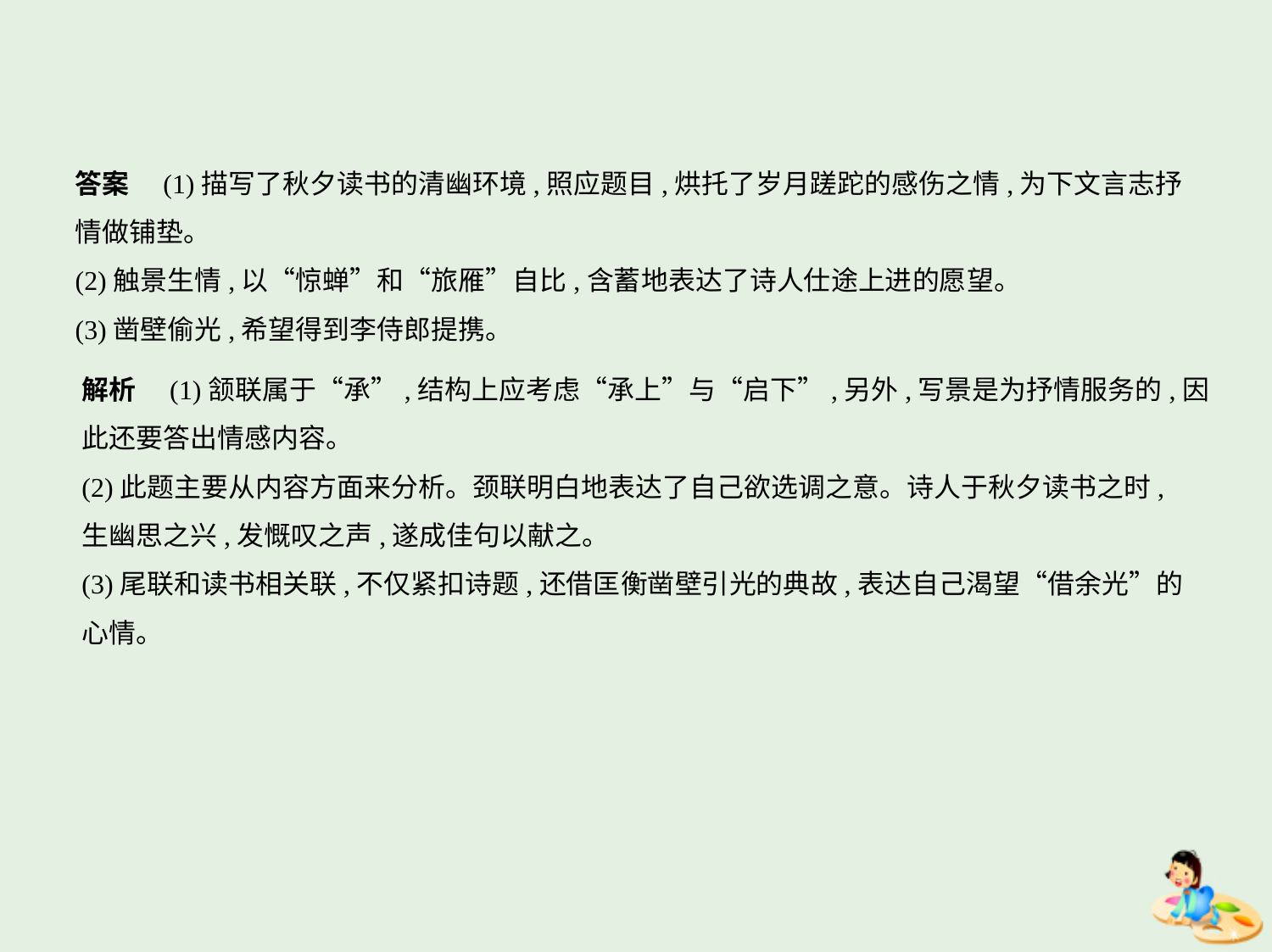

答案　(1)描写了秋夕读书的清幽环境,照应题目,烘托了岁月蹉跎的感伤之情,为下文言志抒
情做铺垫。
(2)触景生情,以“惊蝉”和“旅雁”自比,含蓄地表达了诗人仕途上进的愿望。
(3)凿壁偷光,希望得到李侍郎提携。
解析　(1)颔联属于“承”,结构上应考虑“承上”与“启下”,另外,写景是为抒情服务的,因
此还要答出情感内容。
(2)此题主要从内容方面来分析。颈联明白地表达了自己欲选调之意。诗人于秋夕读书之时,
生幽思之兴,发慨叹之声,遂成佳句以献之。
(3)尾联和读书相关联,不仅紧扣诗题,还借匡衡凿壁引光的典故,表达自己渴望“借余光”的
心情。